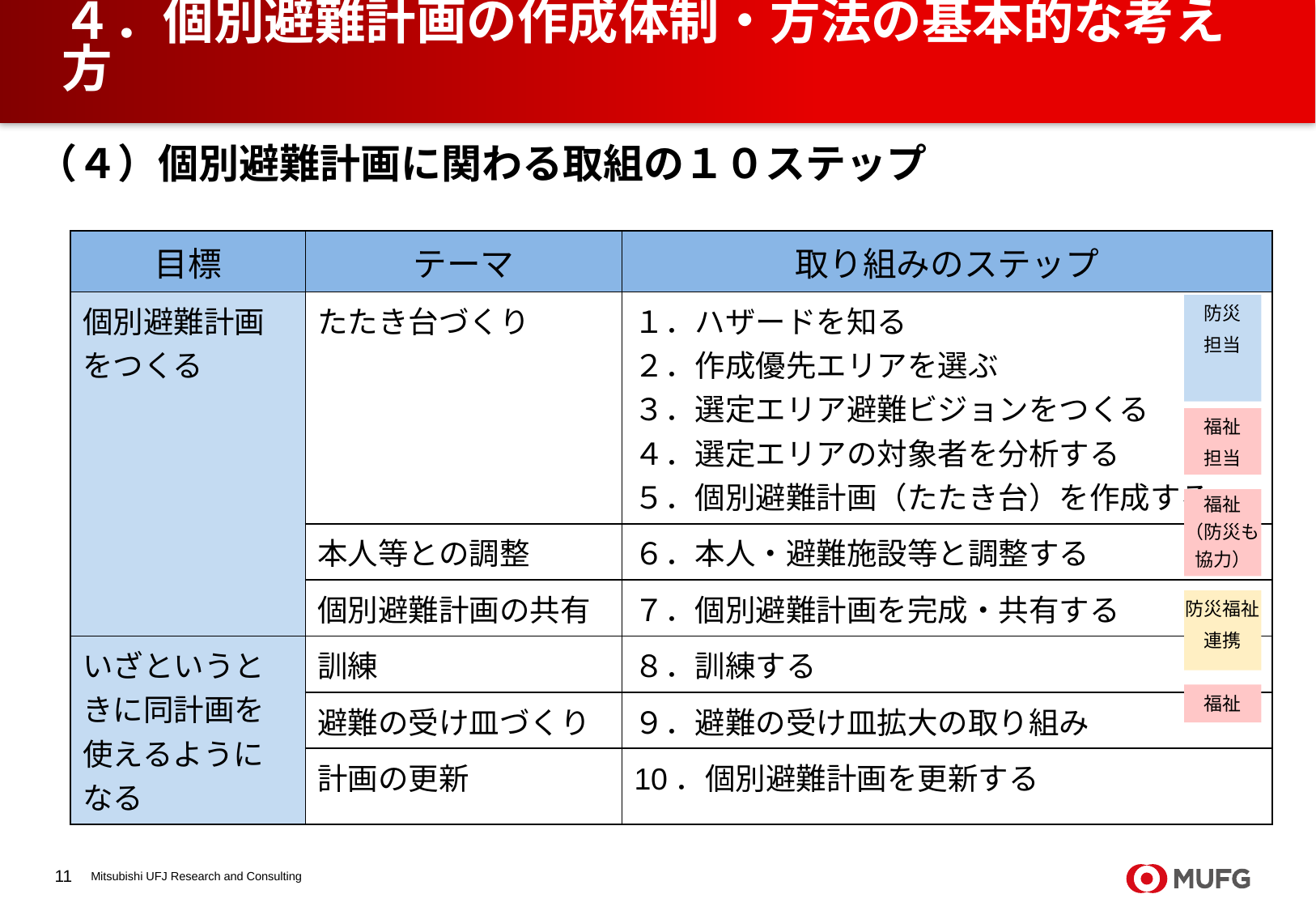

# ４．個別避難計画の作成体制・方法の基本的な考え方
（４）個別避難計画に関わる取組の１０ステップ
| 目標 | テーマ | 取り組みのステップ |
| --- | --- | --- |
| 個別避難計画をつくる | たたき台づくり | １．ハザードを知る ２．作成優先エリアを選ぶ ３．選定エリア避難ビジョンをつくる ４．選定エリアの対象者を分析する ５．個別避難計画（たたき台）を作成する |
|  | 本人等との調整 | ６．本人・避難施設等と調整する |
|  | 個別避難計画の共有 | ７．個別避難計画を完成・共有する |
| いざというときに同計画を使えるようになる | 訓練 | ８．訓練する |
| いざというときに同計画を使えるようになる | 避難の受け皿づくり | ９．避難の受け皿拡大の取り組み |
|  | 計画の更新 | 10．個別避難計画を更新する |
防災
担当
福祉
担当
福祉
（防災も
協力）
防災福祉
連携
福祉